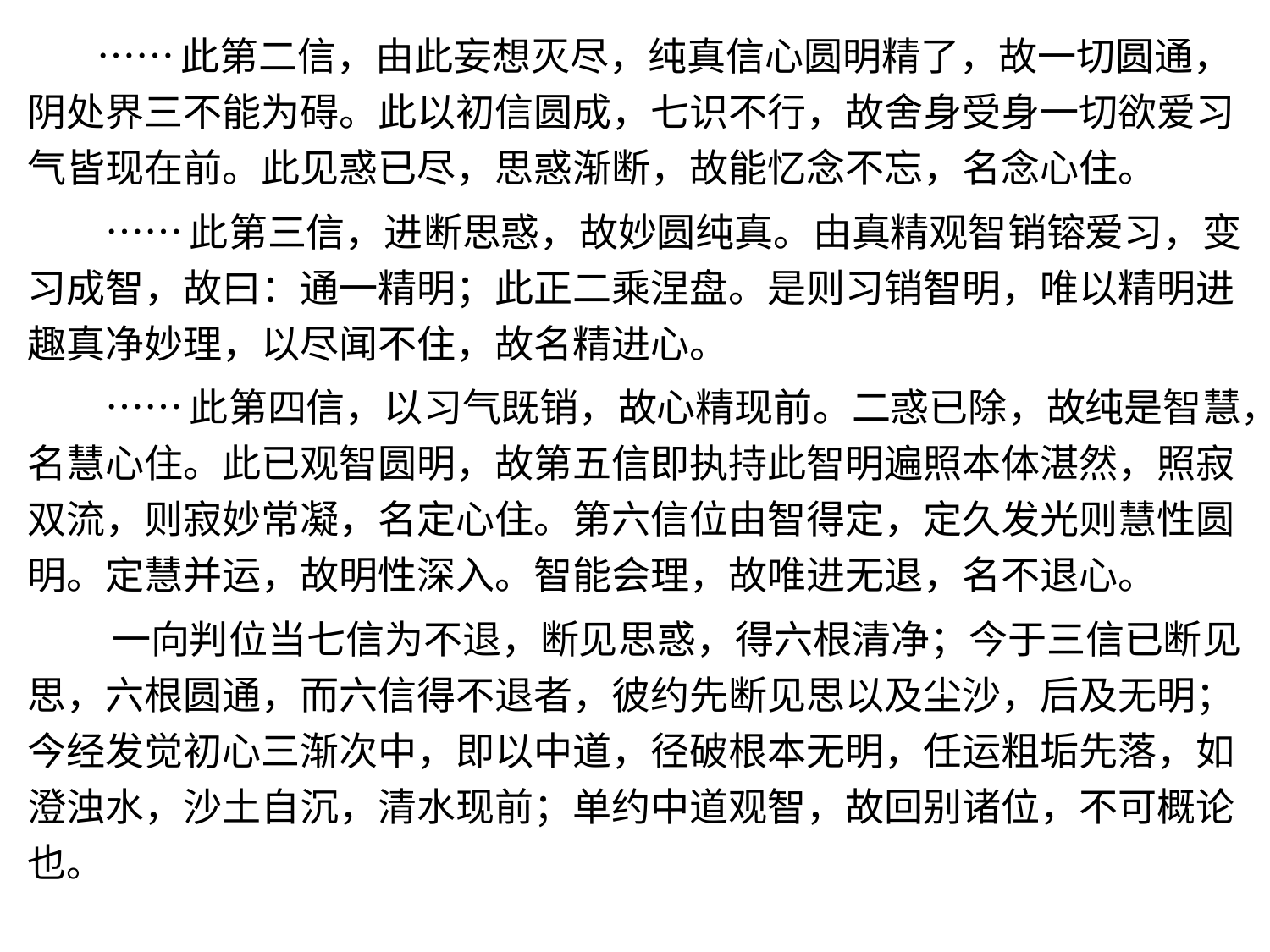

……此第二信，由此妄想灭尽，纯真信心圆明精了，故一切圆通，阴处界三不能为碍。此以初信圆成，七识不行，故舍身受身一切欲爱习气皆现在前。此见惑已尽，思惑渐断，故能忆念不忘，名念心住。
         ……此第三信，进断思惑，故妙圆纯真。由真精观智销镕爱习，变习成智，故曰：通一精明；此正二乘涅盘。是则习销智明，唯以精明进趣真净妙理，以尽闻不住，故名精进心。
         ……此第四信，以习气既销，故心精现前。二惑已除，故纯是智慧，名慧心住。此已观智圆明，故第五信即执持此智明遍照本体湛然，照寂双流，则寂妙常凝，名定心住。第六信位由智得定，定久发光则慧性圆明。定慧并运，故明性深入。智能会理，故唯进无退，名不退心。
         一向判位当七信为不退，断见思惑，得六根清净；今于三信已断见思，六根圆通，而六信得不退者，彼约先断见思以及尘沙，后及无明；今经发觉初心三渐次中，即以中道，径破根本无明，任运粗垢先落，如澄浊水，沙土自沉，清水现前；单约中道观智，故回别诸位，不可概论也。